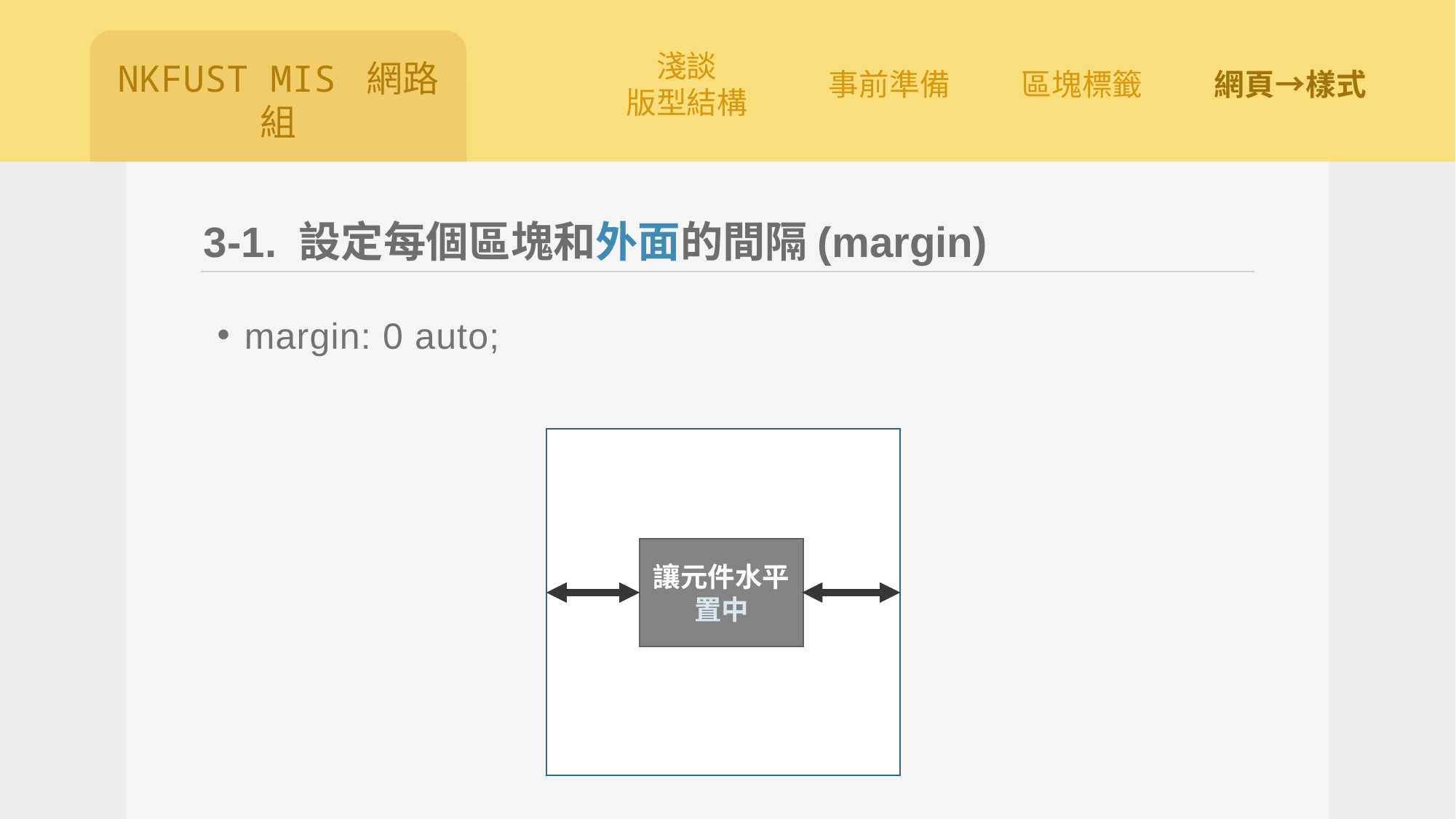

# 3-1. 設定每個區塊和外面的間隔(margin)
margin: 0 auto;

讓元件水平置中